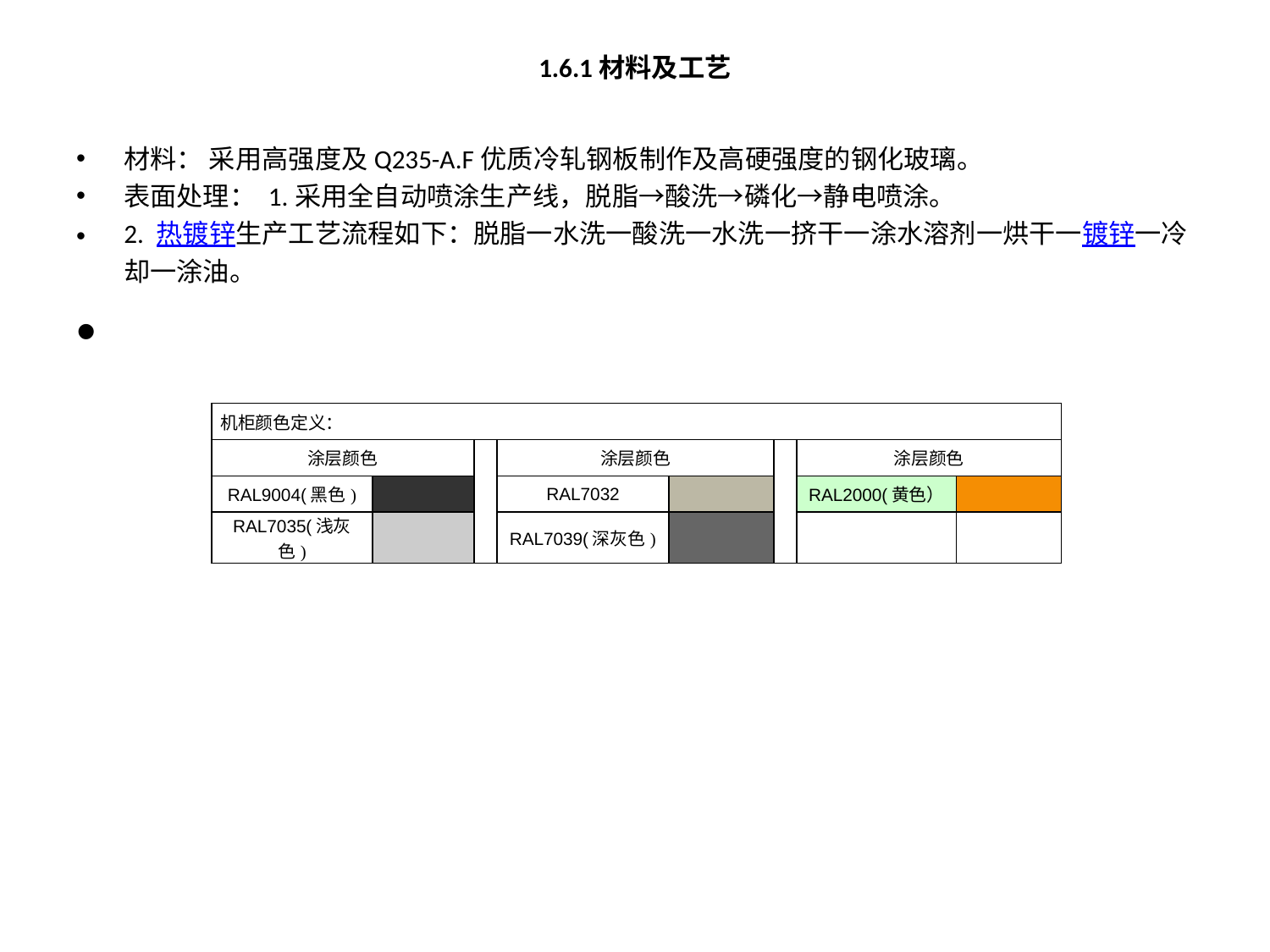

# 1.6.1材料及工艺
材料： 采用高强度及Q235-A.F优质冷轧钢板制作及高硬强度的钢化玻璃。
表面处理： 1.采用全自动喷涂生产线，脱脂→酸洗→磷化→静电喷涂。
2. 热镀锌生产工艺流程如下：脱脂一水洗一酸洗一水洗一挤干一涂水溶剂一烘干一镀锌一冷却一涂油。

| 机柜颜色定义： |  |  |  |  |  |  |  |
| --- | --- | --- | --- | --- | --- | --- | --- |
| 涂层颜色 |  |  | 涂层颜色 |  |  | 涂层颜色 |  |
| RAL9004(黑色) |  |  | RAL7032 |  |  | RAL2000(黄色） |  |
| RAL7035(浅灰色) |  |  | RAL7039(深灰色) |  |  |  |  |